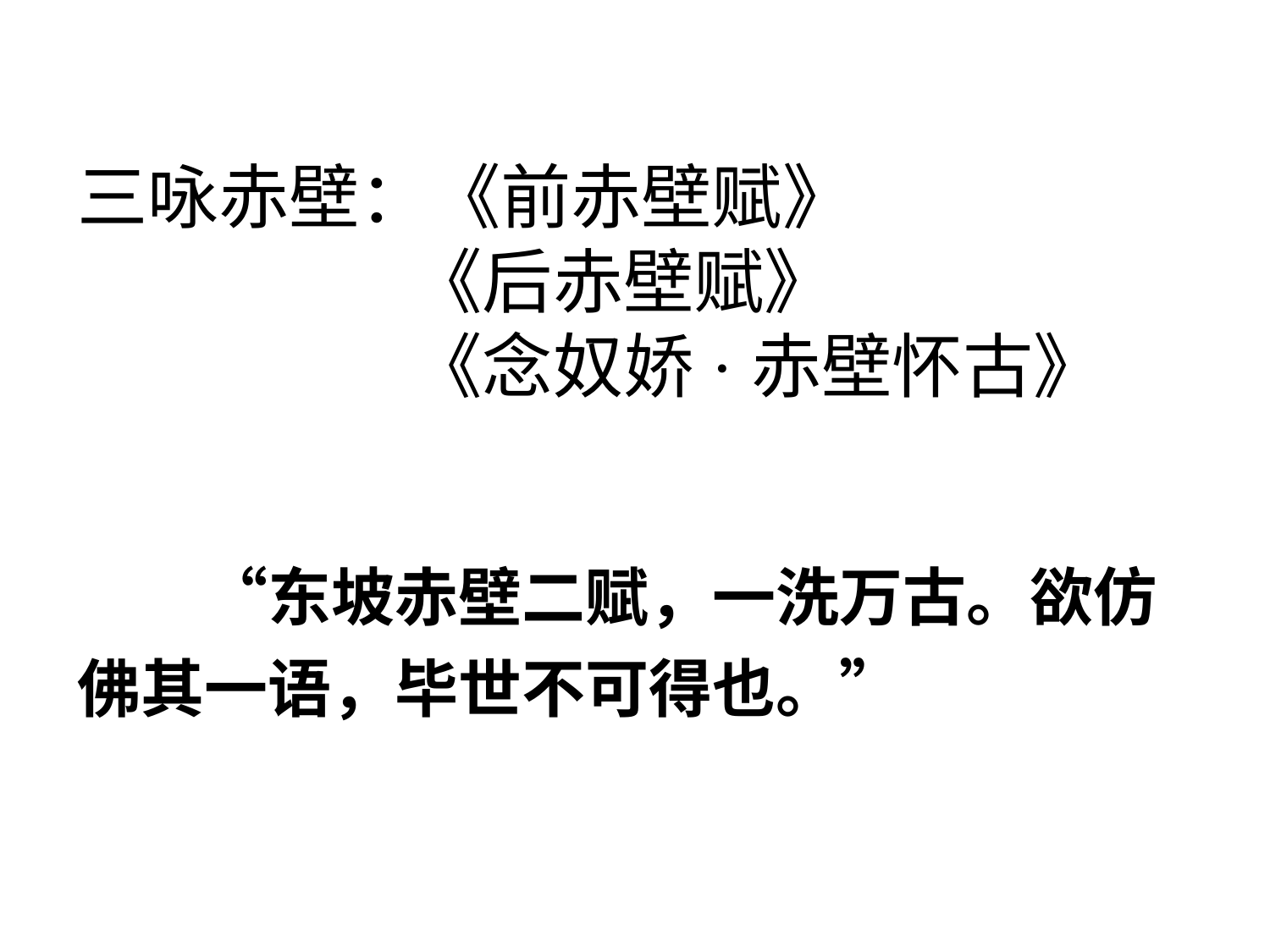

三咏赤壁：《前赤壁赋》
                    《后赤壁赋》
                    《念奴娇·赤壁怀古》
　　“东坡赤壁二赋，一洗万古。欲仿佛其一语，毕世不可得也。”